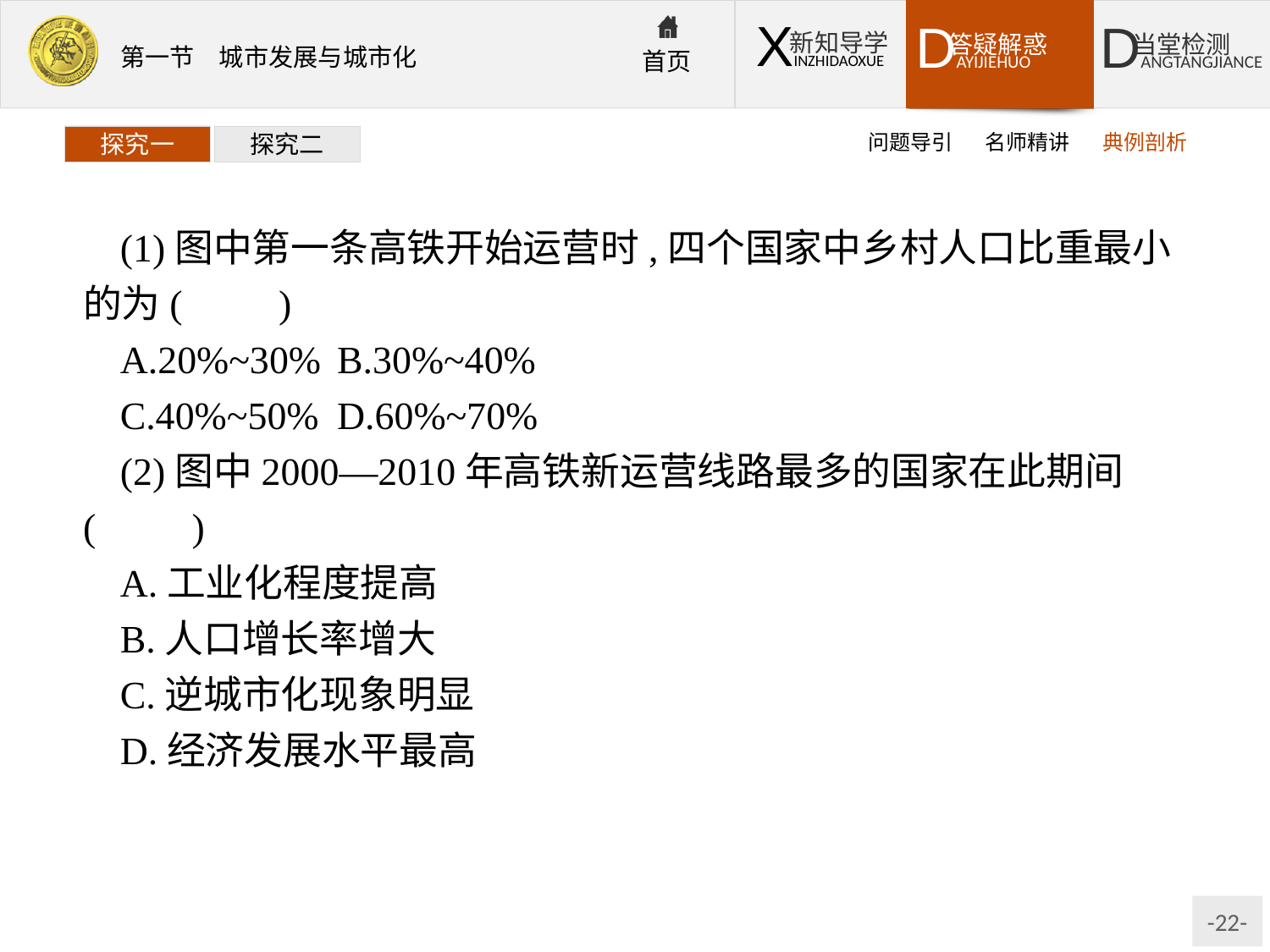

问题导引
名师精讲
典例剖析
探究一
探究二
(1)图中第一条高铁开始运营时,四个国家中乡村人口比重最小的为(　　)
A.20%~30%	B.30%~40%
C.40%~50%	D.60%~70%
(2)图中2000—2010年高铁新运营线路最多的国家在此期间(　　)
A.工业化程度提高
B.人口增长率增大
C.逆城市化现象明显
D.经济发展水平最高